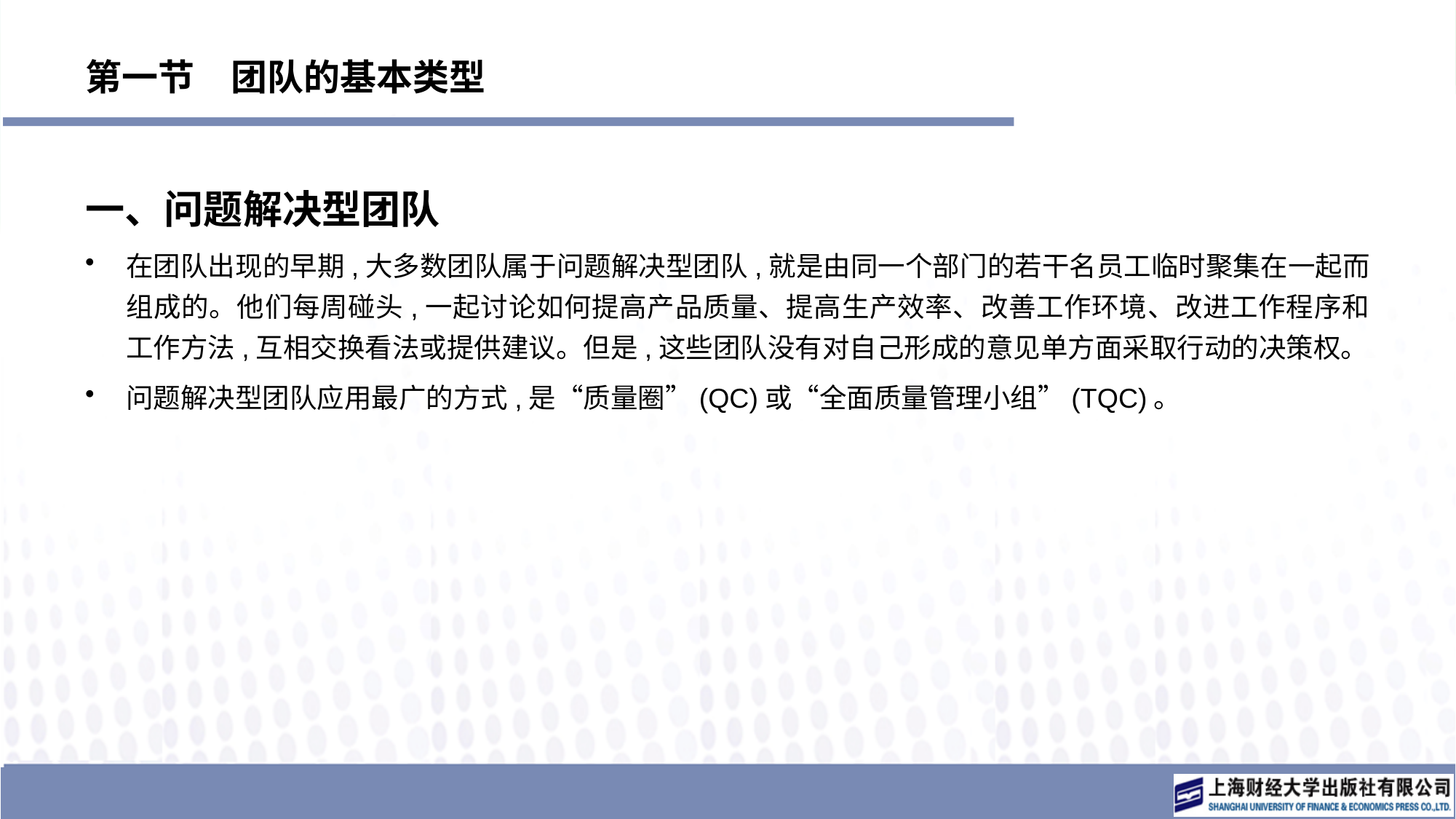

# 第一节　团队的基本类型
一、问题解决型团队
在团队出现的早期,大多数团队属于问题解决型团队,就是由同一个部门的若干名员工临时聚集在一起而组成的。他们每周碰头,一起讨论如何提高产品质量、提高生产效率、改善工作环境、改进工作程序和工作方法,互相交换看法或提供建议。但是,这些团队没有对自己形成的意见单方面采取行动的决策权。
问题解决型团队应用最广的方式,是“质量圈”(QC)或“全面质量管理小组”(TQC)。